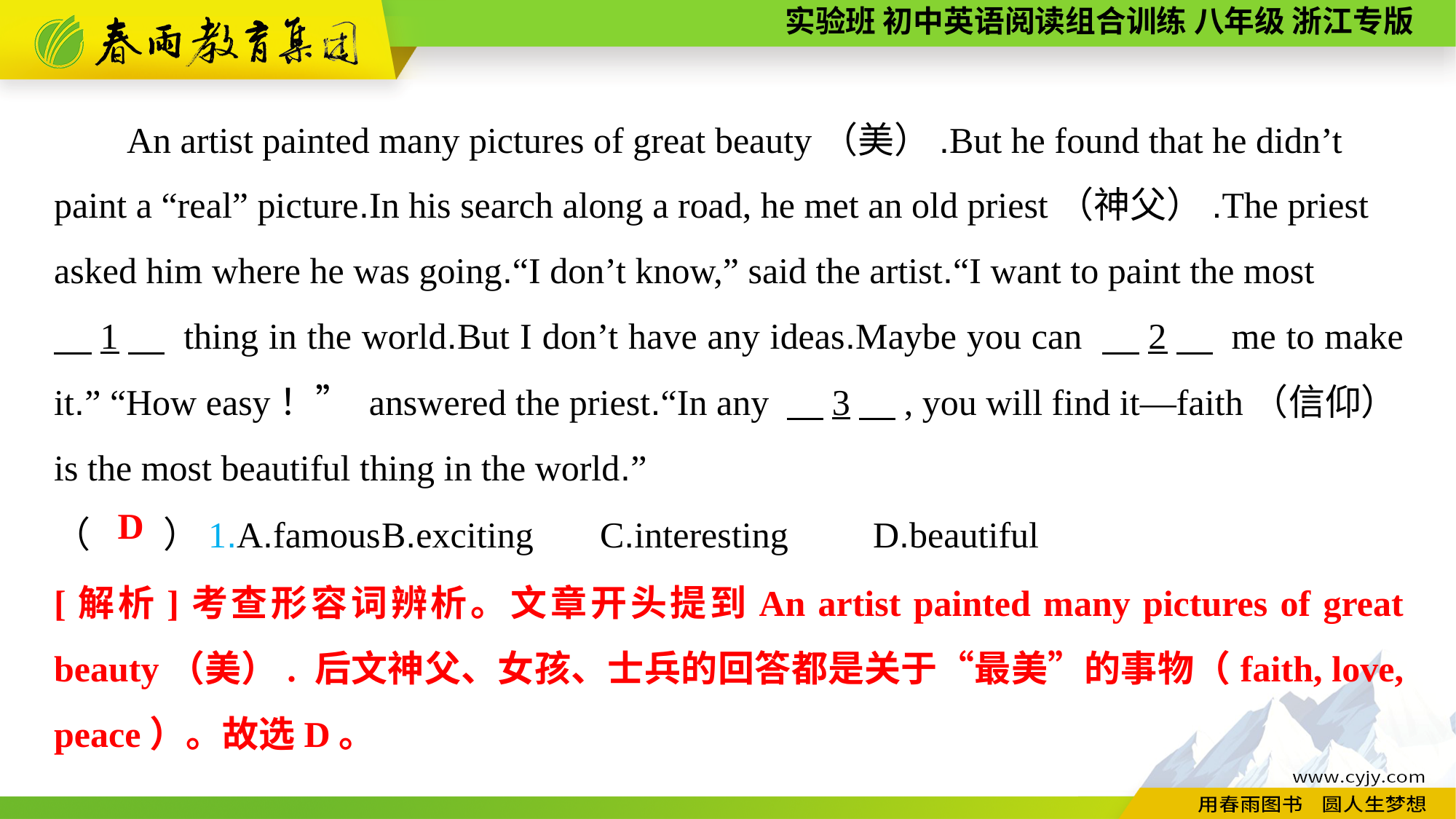

An artist painted many pictures of great beauty（美）.But he found that he didn’t paint a “real” picture.In his search along a road, he met an old priest（神父）.The priest asked him where he was going.“I don’t know,” said the artist.“I want to paint the most
　1　 thing in the world.But I don’t have any ideas.Maybe you can 　2　 me to make it.” “How easy！” answered the priest.“In any 　3　, you will find it—faith（信仰）is the most beautiful thing in the world.”
（　　）1.A.famous	B.exciting	C.interesting	      D.beautiful
D
[解析]考查形容词辨析。文章开头提到An artist painted many pictures of great beauty（美）. 后文神父、女孩、士兵的回答都是关于“最美”的事物（faith, love, peace）。故选D。